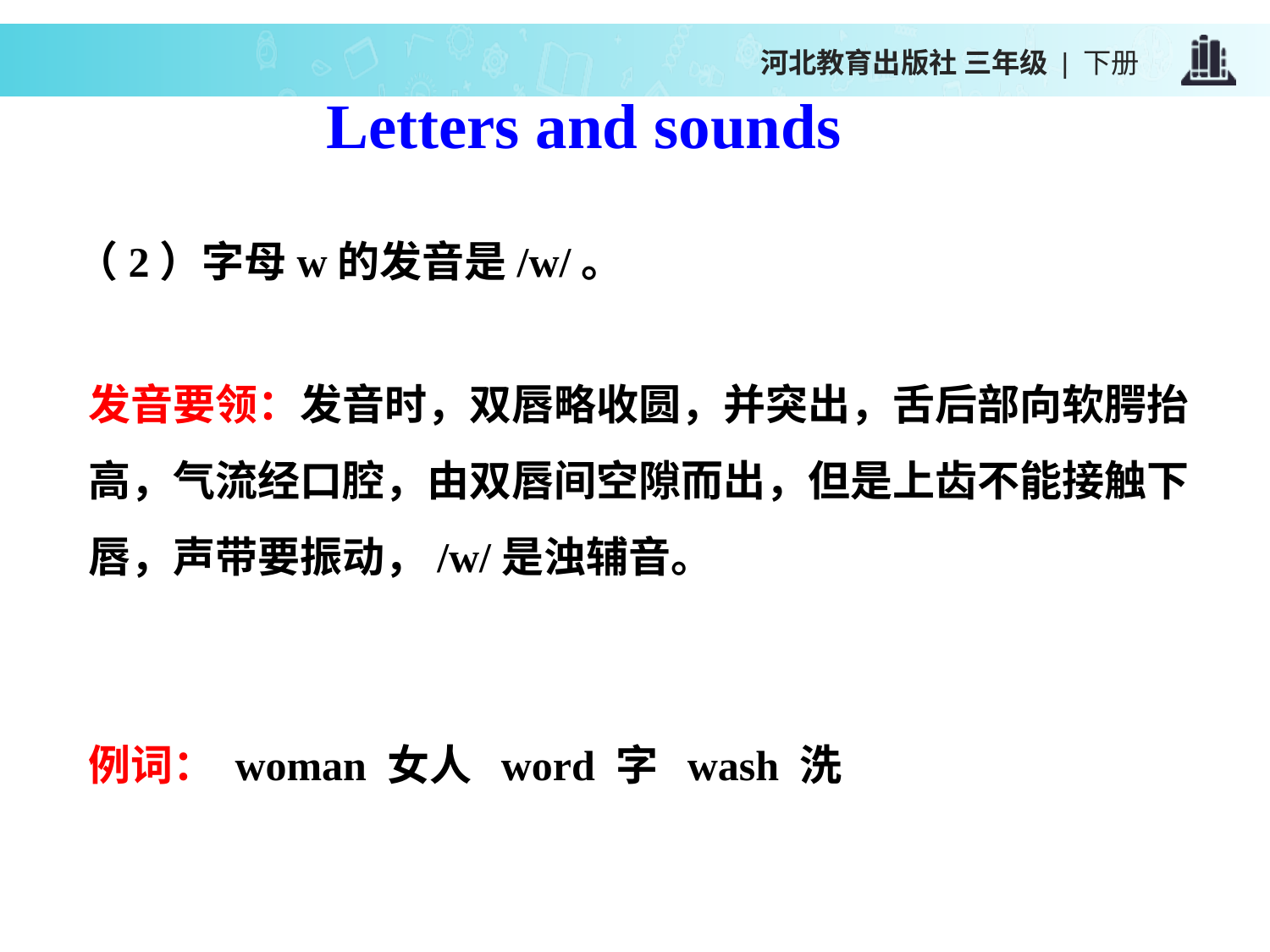

河北教育出版社 三年级 | 下册
Letters and sounds
（2）字母w的发音是/w/。
发音要领：发音时，双唇略收圆，并突出，舌后部向软腭抬高，气流经口腔，由双唇间空隙而出，但是上齿不能接触下唇，声带要振动，/w/是浊辅音。
例词： woman 女人  word 字  wash 洗